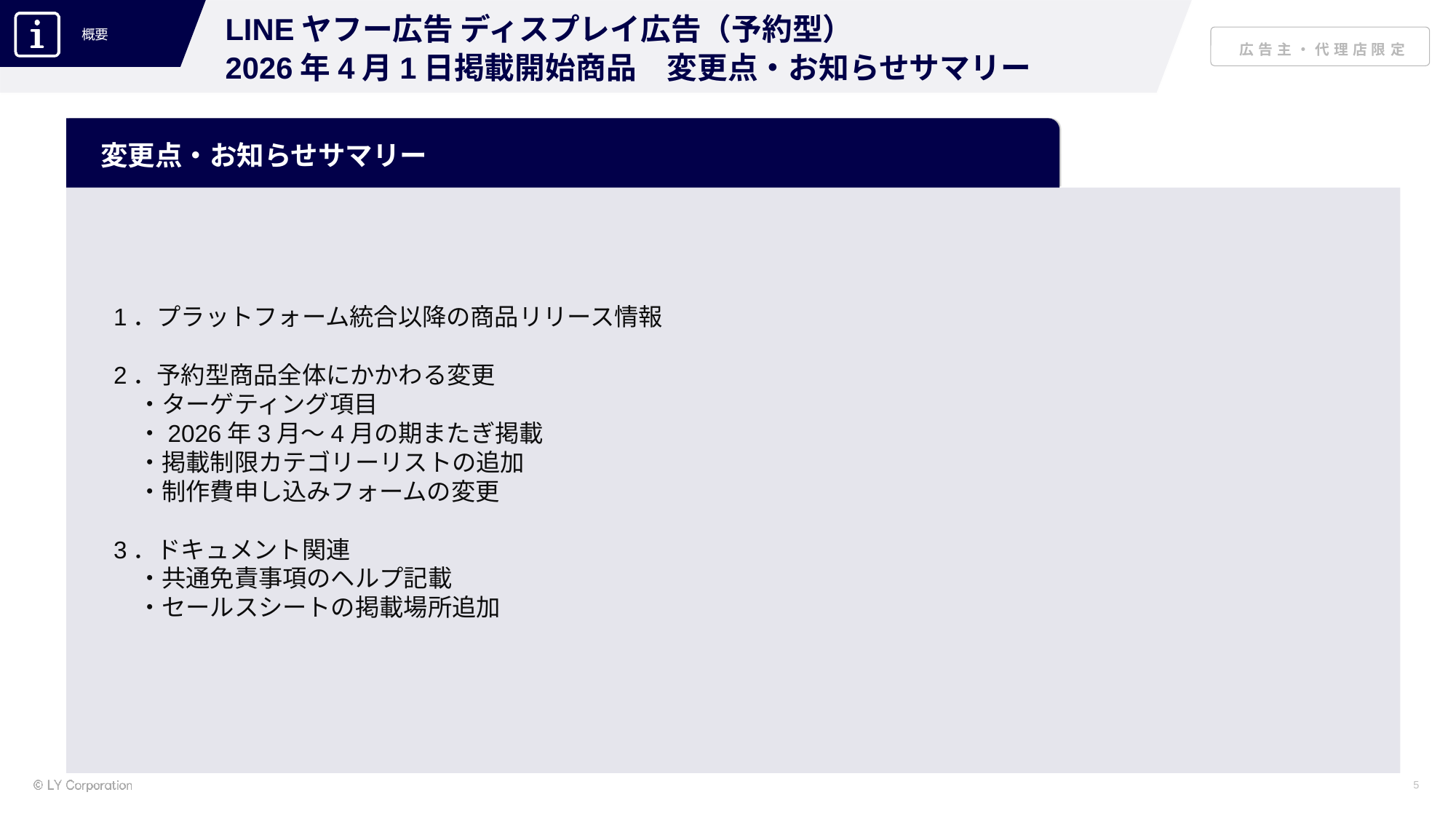

LINEヤフー広告 ディスプレイ広告（予約型）
2026年4月1日掲載開始商品　変更点・お知らせサマリー
変更点・お知らせサマリー
1．プラットフォーム統合以降の商品リリース情報
2．予約型商品全体にかかわる変更
　・ターゲティング項目
　・2026年3月～4月の期またぎ掲載
　・掲載制限カテゴリーリストの追加
　・制作費申し込みフォームの変更

3．ドキュメント関連
　・共通免責事項のヘルプ記載
　・セールスシートの掲載場所追加